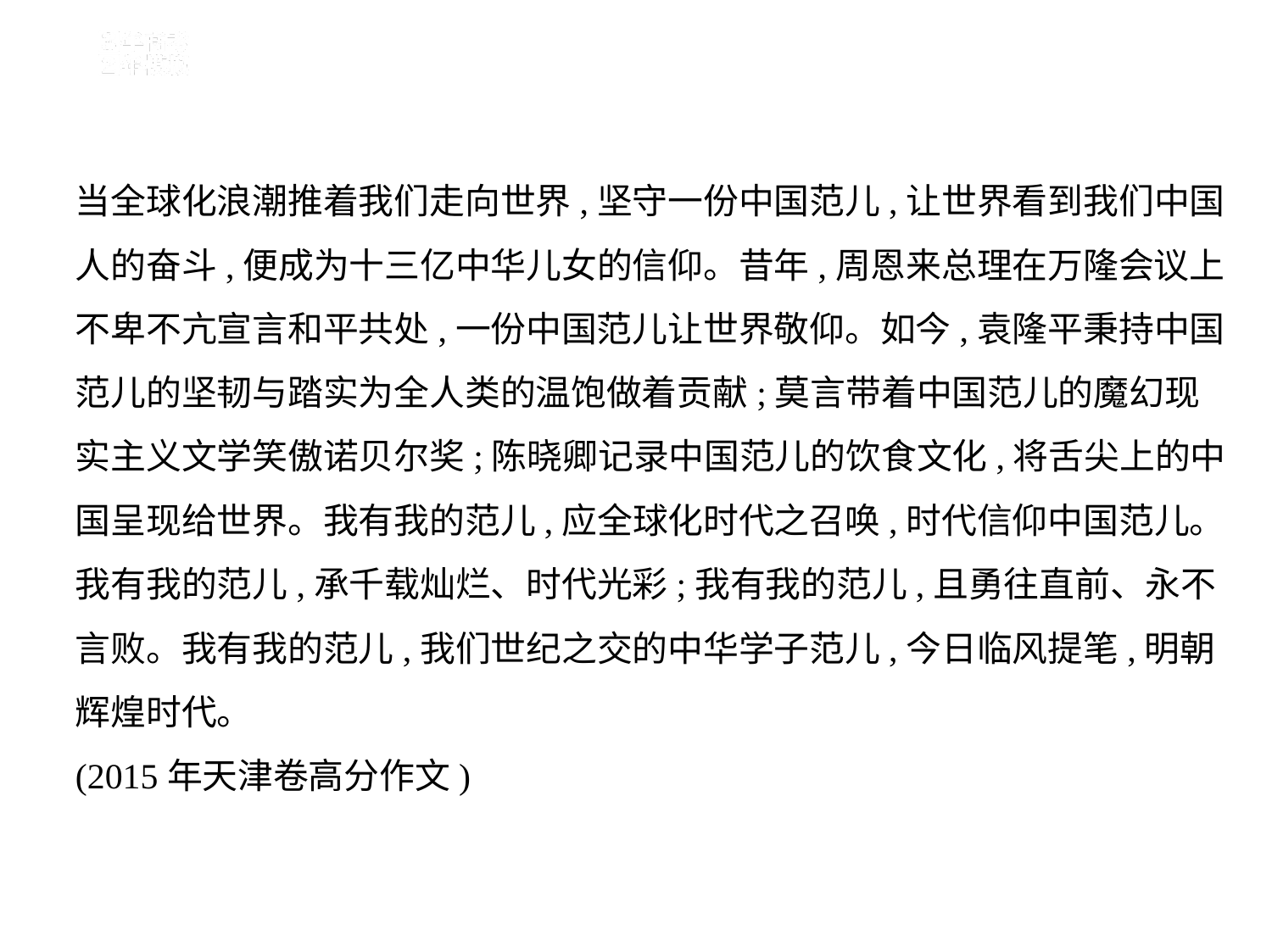

当全球化浪潮推着我们走向世界,坚守一份中国范儿,让世界看到我们中国
人的奋斗,便成为十三亿中华儿女的信仰。昔年,周恩来总理在万隆会议上
不卑不亢宣言和平共处,一份中国范儿让世界敬仰。如今,袁隆平秉持中国
范儿的坚韧与踏实为全人类的温饱做着贡献;莫言带着中国范儿的魔幻现
实主义文学笑傲诺贝尔奖;陈晓卿记录中国范儿的饮食文化,将舌尖上的中
国呈现给世界。我有我的范儿,应全球化时代之召唤,时代信仰中国范儿。
我有我的范儿,承千载灿烂、时代光彩;我有我的范儿,且勇往直前、永不
言败。我有我的范儿,我们世纪之交的中华学子范儿,今日临风提笔,明朝
辉煌时代。
(2015年天津卷高分作文)